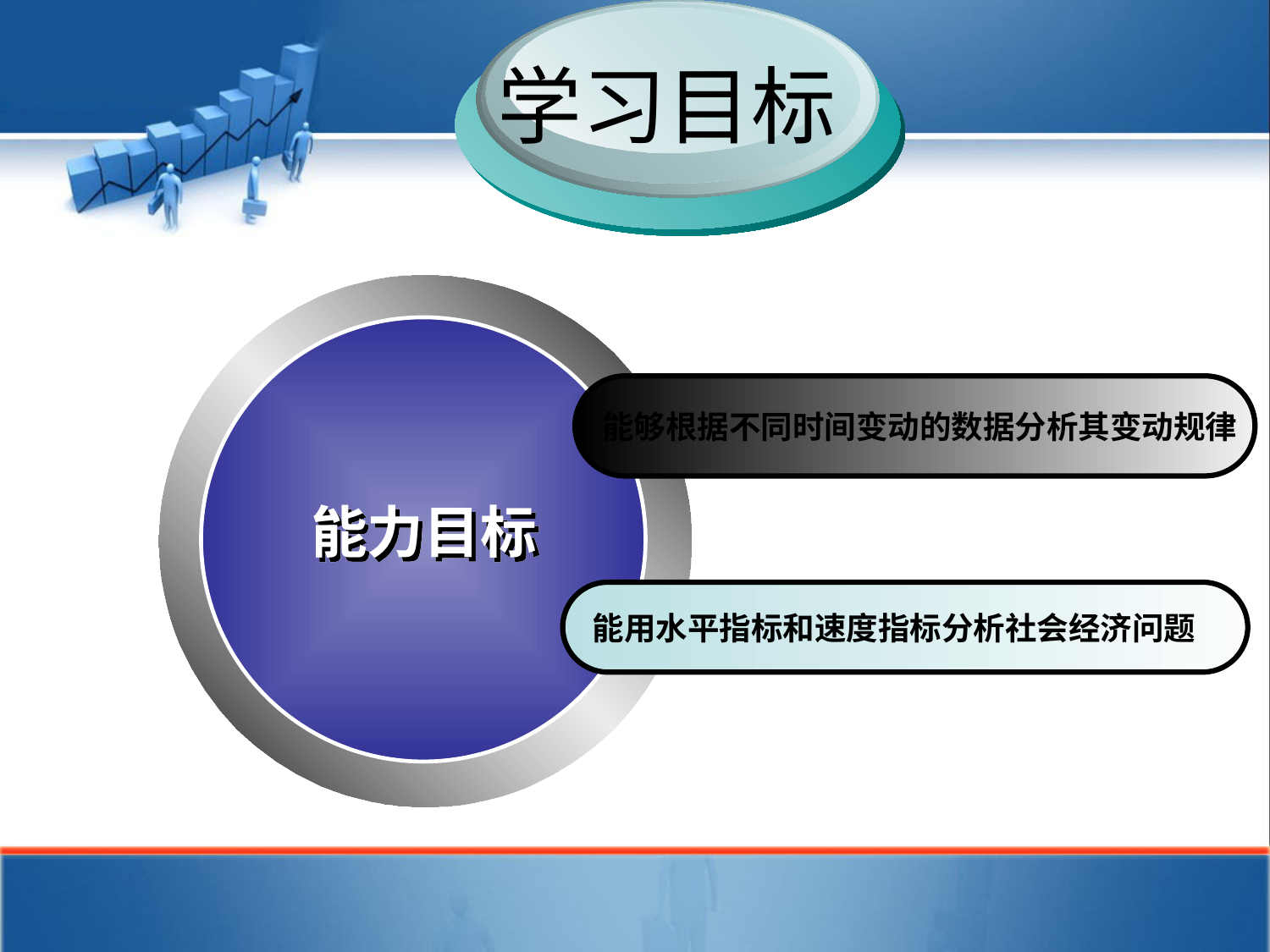

学习目标

能够根据不同时间变动的数据分析其变动规律

能力目标

能用水平指标和速度指标分析社会经济问题